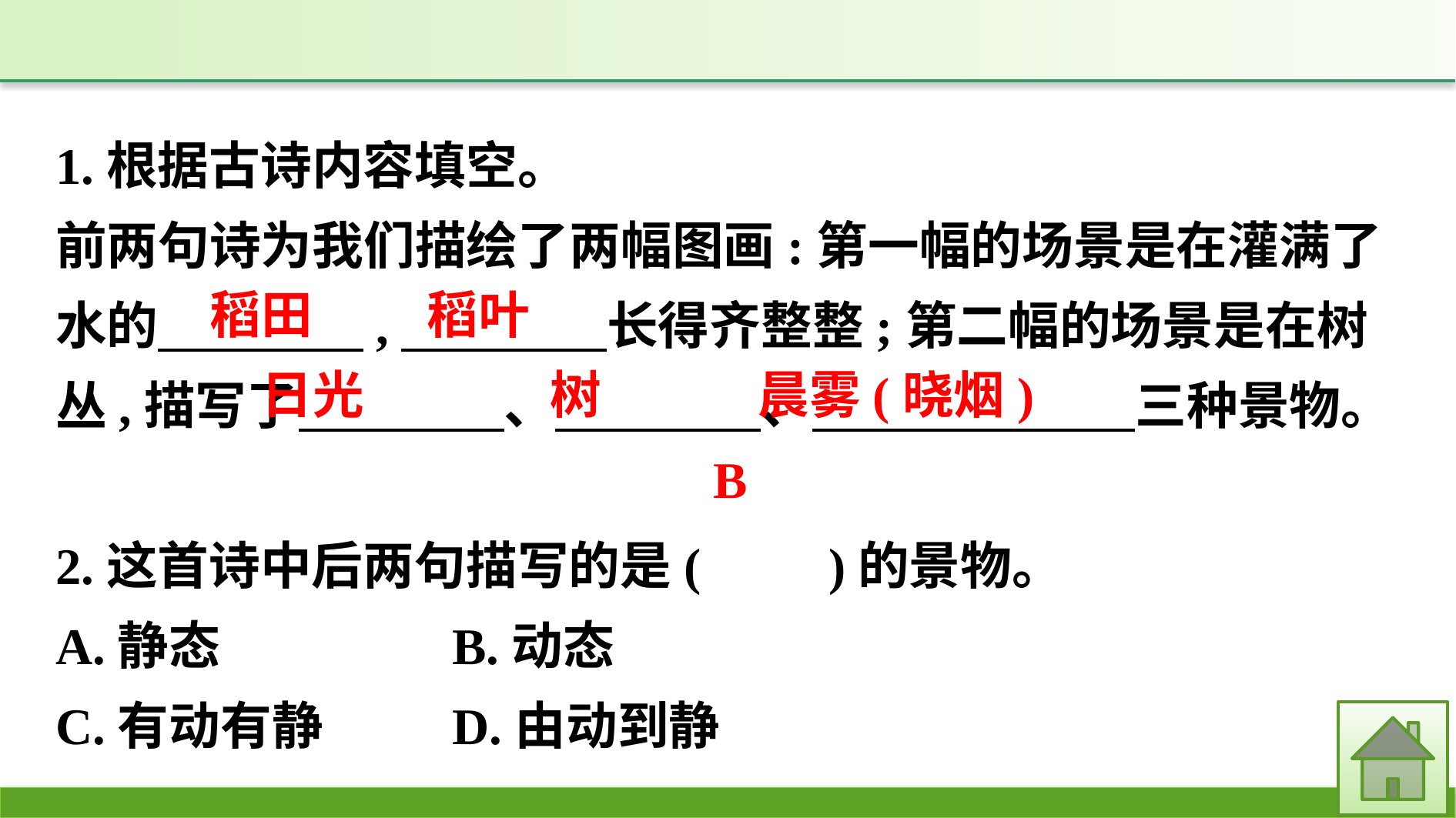

1.根据古诗内容填空。
前两句诗为我们描绘了两幅图画:第一幅的场景是在灌满了水的　　　　,　　　　长得齐整整;第二幅的场景是在树丛,描写了　　　　、　　　　、　　　          　三种景物。
2.这首诗中后两句描写的是(　　)的景物。
A.静态		B.动态
C.有动有静		D.由动到静
稻叶
稻田
树
日光
晨雾(晓烟)
B